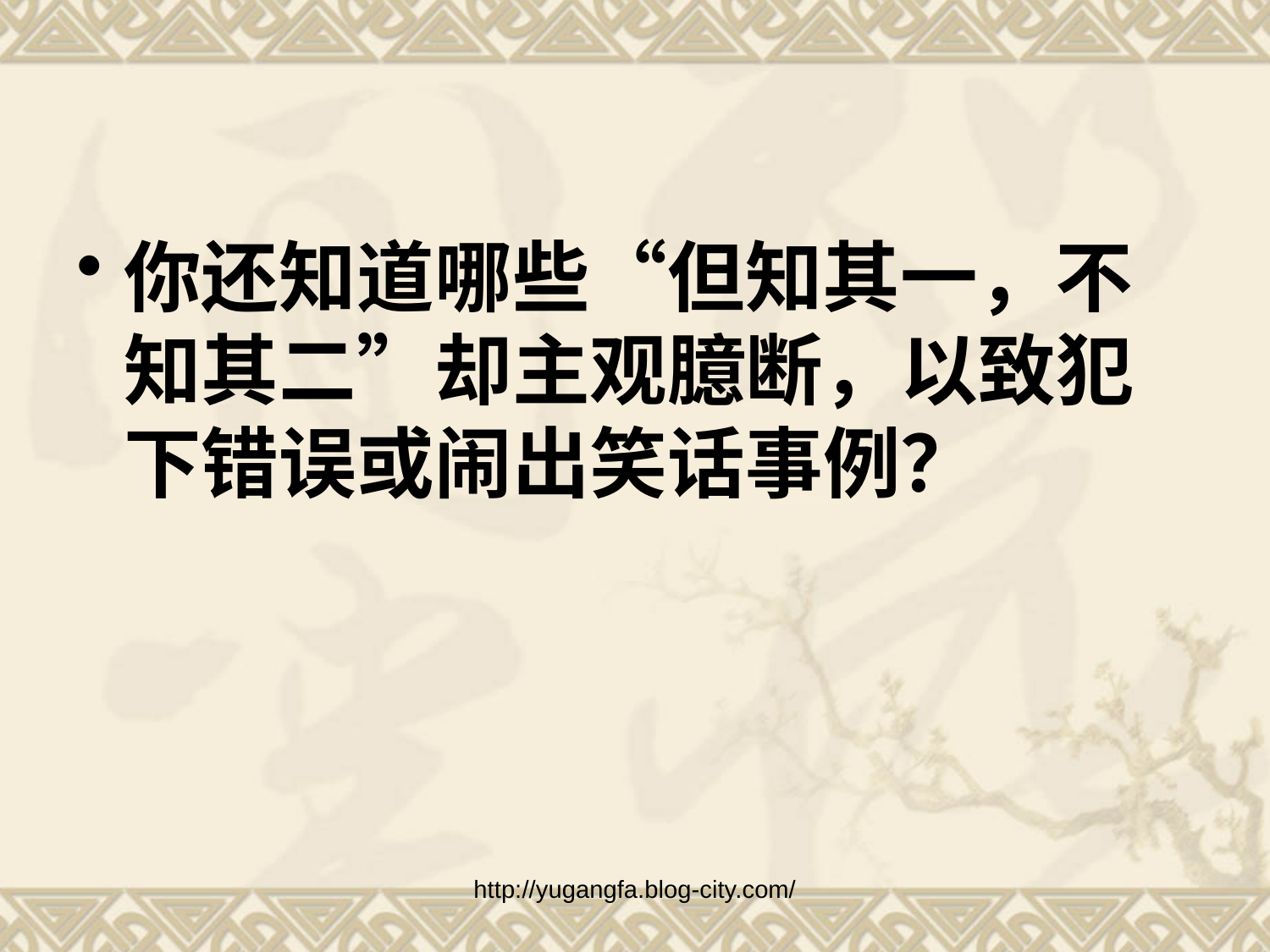

#
你还知道哪些“但知其一，不知其二”却主观臆断，以致犯下错误或闹出笑话事例？
http://yugangfa.blog-city.com/